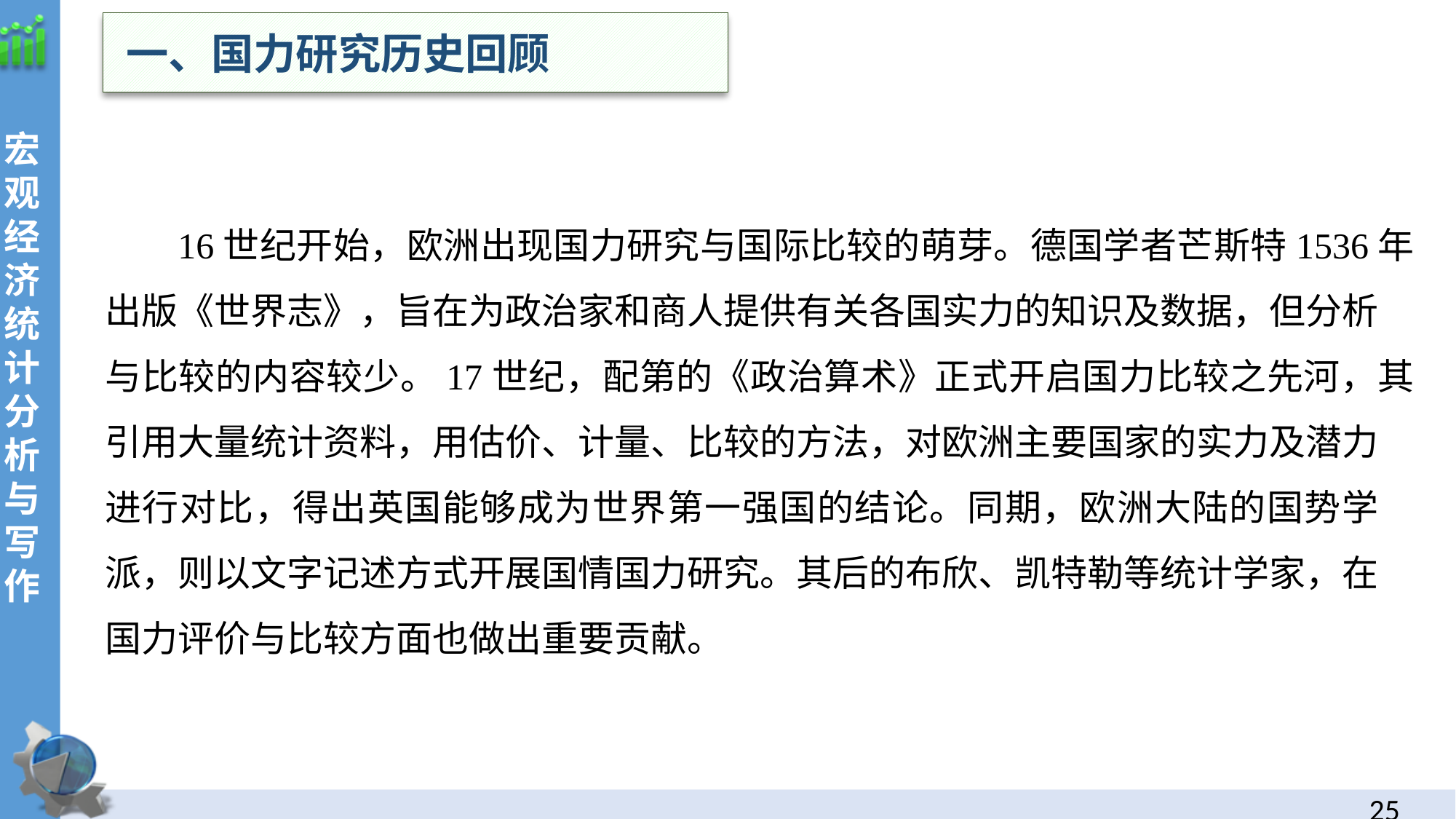

一、国力研究历史回顾
16世纪开始，欧洲出现国力研究与国际比较的萌芽。德国学者芒斯特1536年出版《世界志》，旨在为政治家和商人提供有关各国实力的知识及数据，但分析与比较的内容较少。17世纪，配第的《政治算术》正式开启国力比较之先河，其引用大量统计资料，用估价、计量、比较的方法，对欧洲主要国家的实力及潜力进行对比，得出英国能够成为世界第一强国的结论。同期，欧洲大陆的国势学派，则以文字记述方式开展国情国力研究。其后的布欣、凯特勒等统计学家，在国力评价与比较方面也做出重要贡献。
25